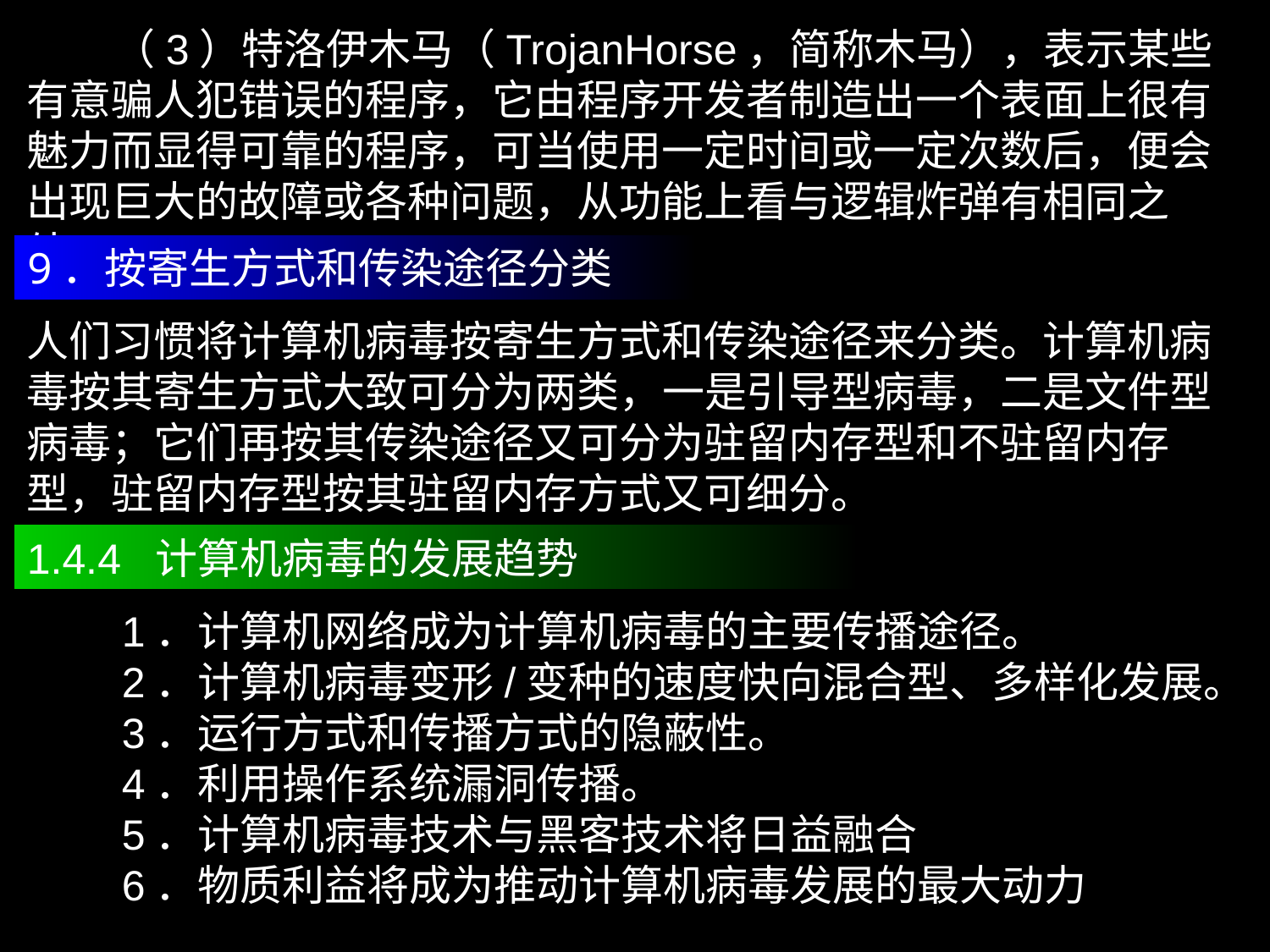

（3）特洛伊木马（TrojanHorse，简称木马），表示某些有意骗人犯错误的程序，它由程序开发者制造出一个表面上很有魅力而显得可靠的程序，可当使用一定时间或一定次数后，便会出现巨大的故障或各种问题，从功能上看与逻辑炸弹有相同之处。
9．按寄生方式和传染途径分类
人们习惯将计算机病毒按寄生方式和传染途径来分类。计算机病毒按其寄生方式大致可分为两类，一是引导型病毒，二是文件型病毒；它们再按其传染途径又可分为驻留内存型和不驻留内存型，驻留内存型按其驻留内存方式又可细分。
1.4.4  计算机病毒的发展趋势
        1．计算机网络成为计算机病毒的主要传播途径。
        2．计算机病毒变形/变种的速度快向混合型、多样化发展。
        3．运行方式和传播方式的隐蔽性。
        4．利用操作系统漏洞传播。
        5．计算机病毒技术与黑客技术将日益融合
        6．物质利益将成为推动计算机病毒发展的最大动力